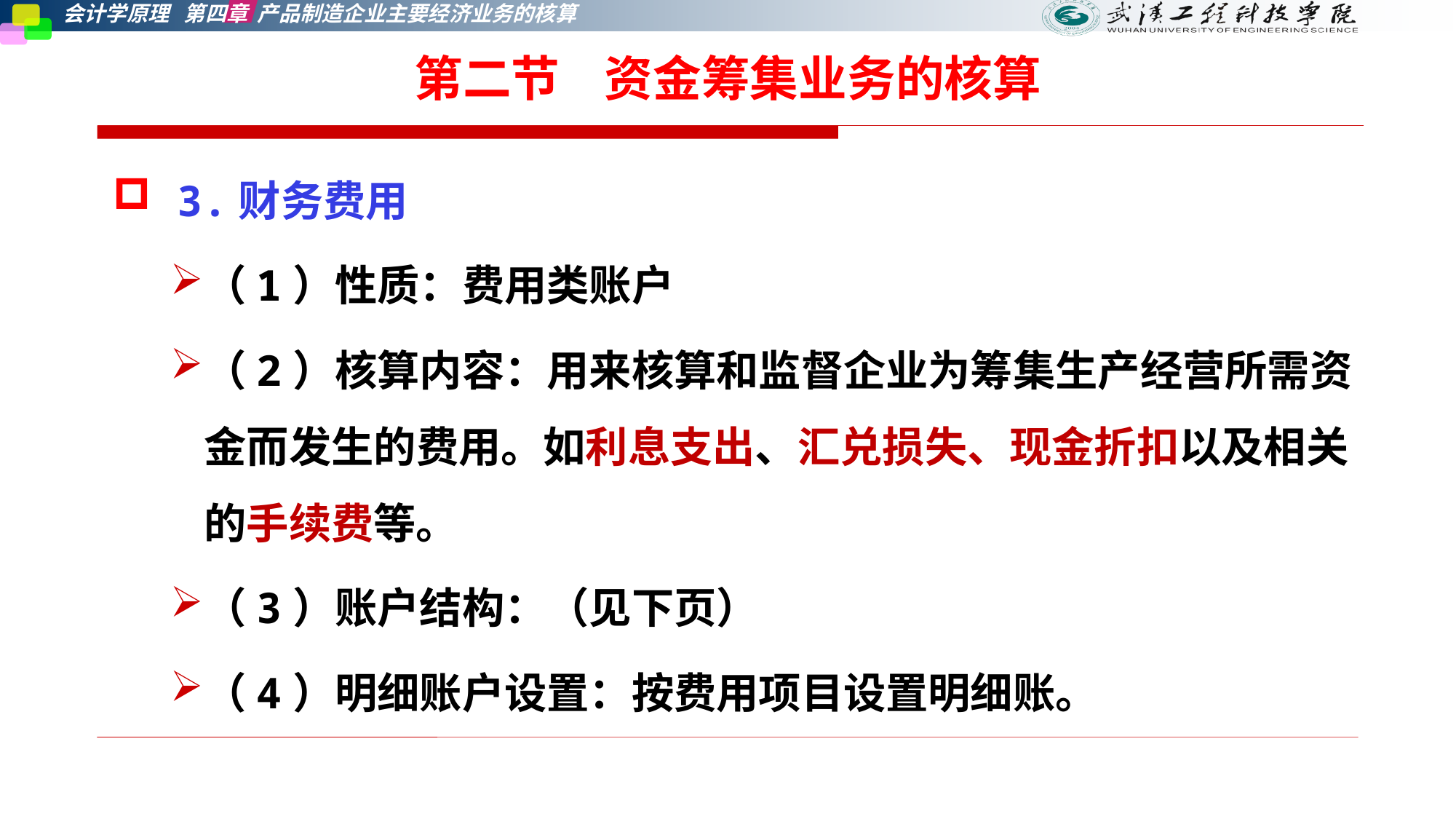

第二节    资金筹集业务的核算
 3.财务费用
（1）性质：费用类账户
（2）核算内容：用来核算和监督企业为筹集生产经营所需资金而发生的费用。如利息支出、汇兑损失、现金折扣以及相关的手续费等。
（3）账户结构：（见下页）
（4）明细账户设置：按费用项目设置明细账。